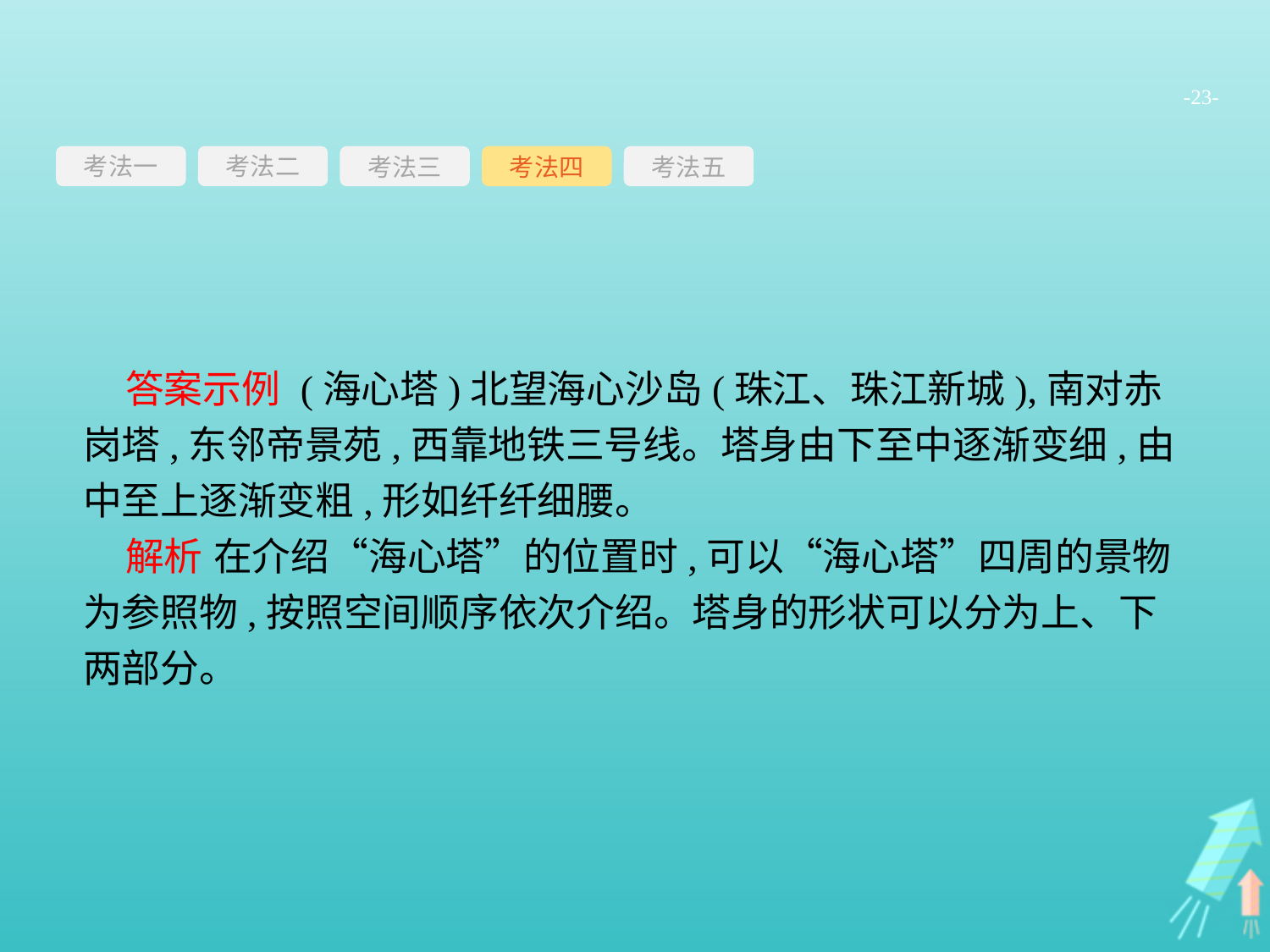

-23-
考法一
考法三
考法四
考法五
考法二
答案示例 (海心塔)北望海心沙岛(珠江、珠江新城),南对赤岗塔,东邻帝景苑,西靠地铁三号线。塔身由下至中逐渐变细,由中至上逐渐变粗,形如纤纤细腰。
解析 在介绍“海心塔”的位置时,可以“海心塔”四周的景物为参照物,按照空间顺序依次介绍。塔身的形状可以分为上、下两部分。